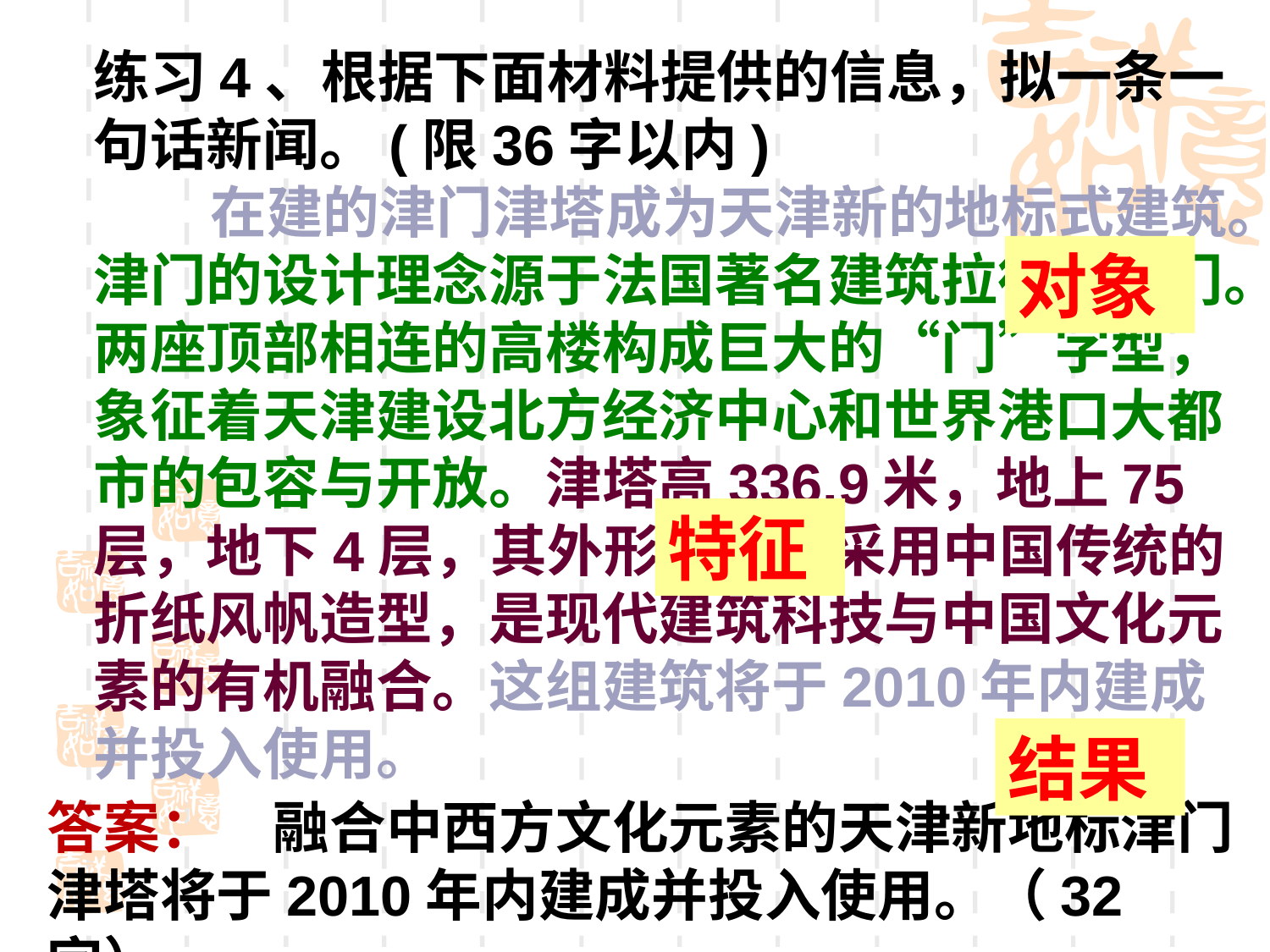

练习4、根据下面材料提供的信息，拟一条一句话新闻。(限36字以内)
        在建的津门津塔成为天津新的地标式建筑。津门的设计理念源于法国著名建筑拉德芳斯门。两座顶部相连的高楼构成巨大的“门”字型，象征着天津建设北方经济中心和世界港口大都市的包容与开放。津塔高336.9米，地上75层，地下4层，其外形设计则采用中国传统的折纸风帆造型，是现代建筑科技与中国文化元素的有机融合。这组建筑将于2010年内建成并投入使用。
对象
特征
结果
答案：　融合中西方文化元素的天津新地标津门津塔将于2010年内建成并投入使用。（32字）